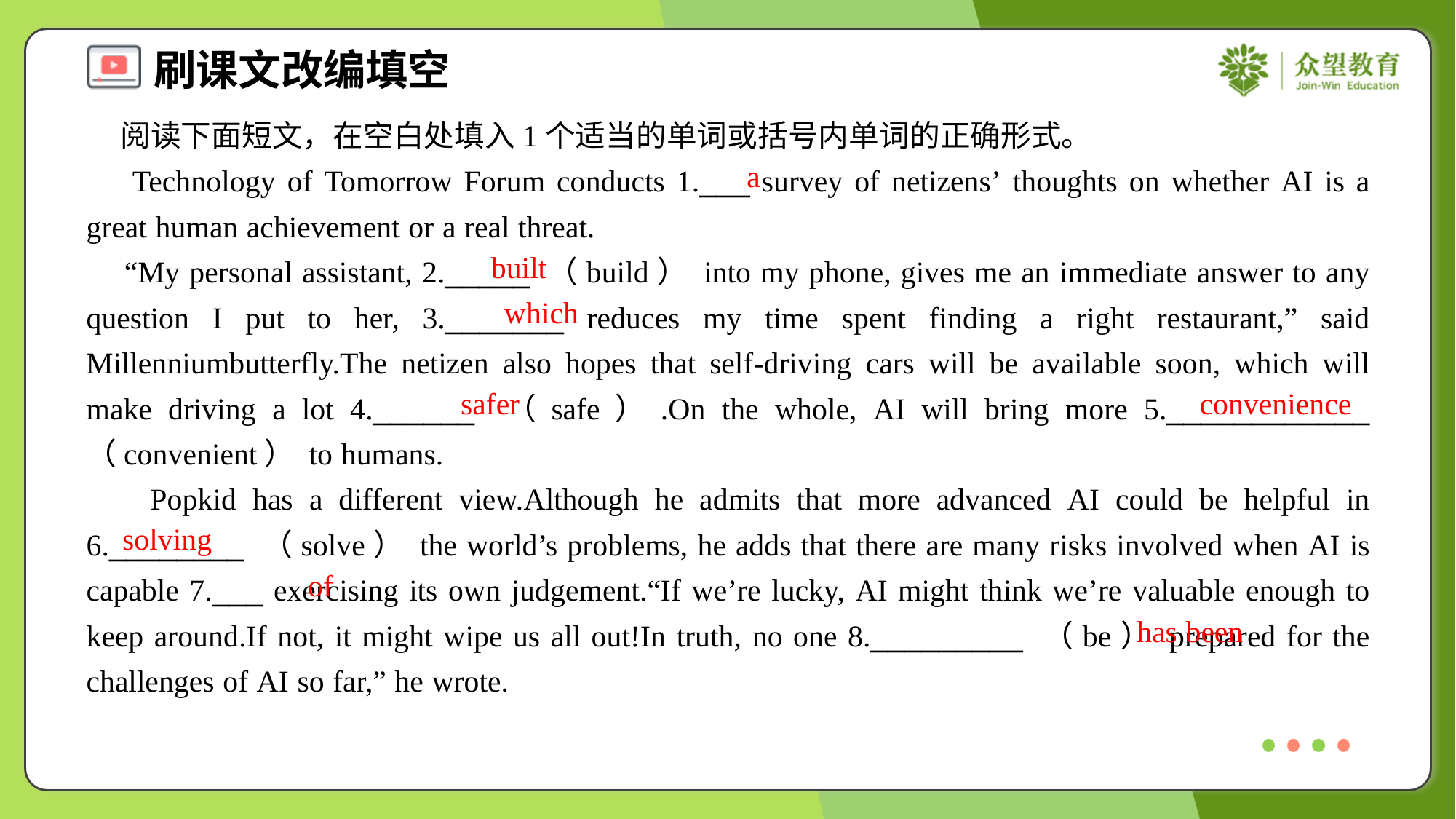

阅读下面短文，在空白处填入1个适当的单词或括号内单词的正确形式。
    Technology of Tomorrow Forum conducts 1.___ survey of netizens’ thoughts on whether AI is a great human achievement or a real threat.
    “My personal assistant, 2._____ （build） into my phone, gives me an immediate answer to any question I put to her, 3._______ reduces my time spent finding a right restaurant,” said Millenniumbutterfly.The netizen also hopes that self-driving cars will be available soon, which will make driving a lot 4.______ （safe）.On the whole, AI will bring more 5.____________ （convenient） to humans.
    Popkid has a different view.Although he admits that more advanced AI could be helpful in 6.________ （solve） the world’s problems, he adds that there are many risks involved when AI is capable 7.___ exercising its own judgement.“If we’re lucky, AI might think we’re valuable enough to keep around.If not, it might wipe us all out!In truth, no one 8._________ （be） prepared for the challenges of AI so far,” he wrote.

a
built
which
safer
convenience
solving
of
has been